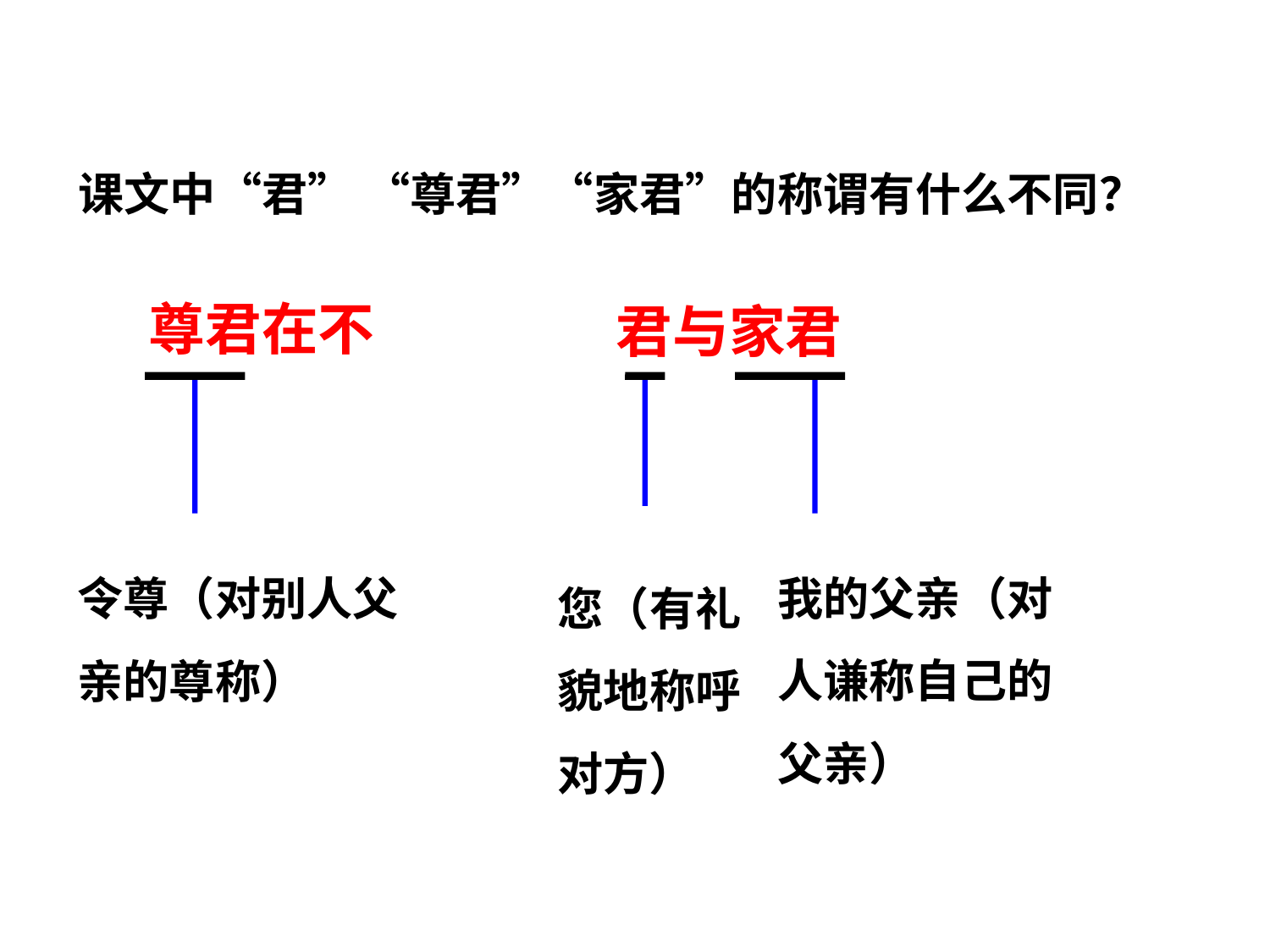

课文中“君” “尊君”“家君”的称谓有什么不同？
君与家君
尊君在不

我的父亲（对人谦称自己的父亲）
令尊（对别人父亲的尊称）
您（有礼貌地称呼对方）